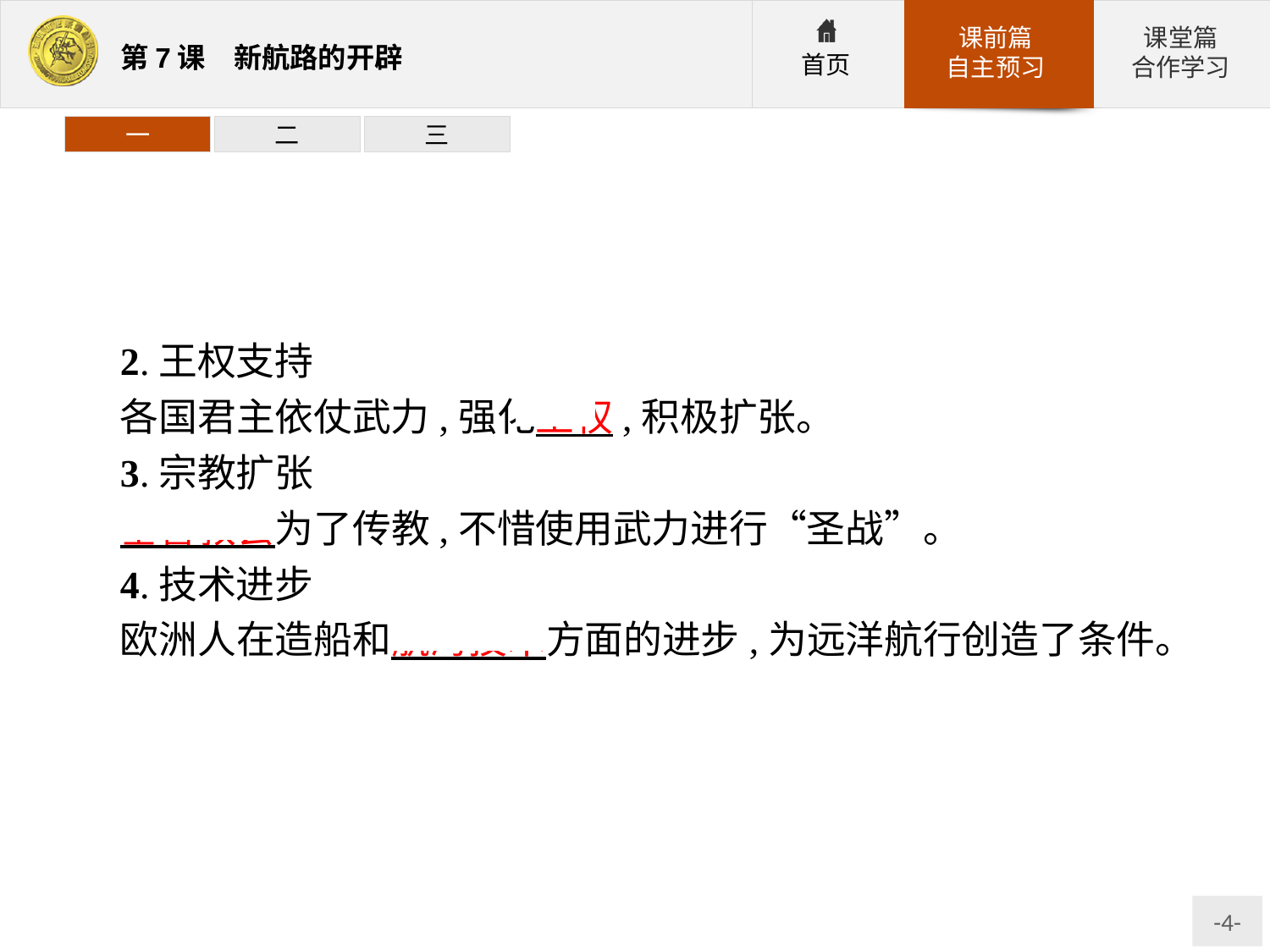

一
二
三
2.王权支持
各国君主依仗武力,强化王权,积极扩张。
3.宗教扩张
基督教会为了传教,不惜使用武力进行“圣战”。
4.技术进步
欧洲人在造船和航海技术方面的进步,为远洋航行创造了条件。